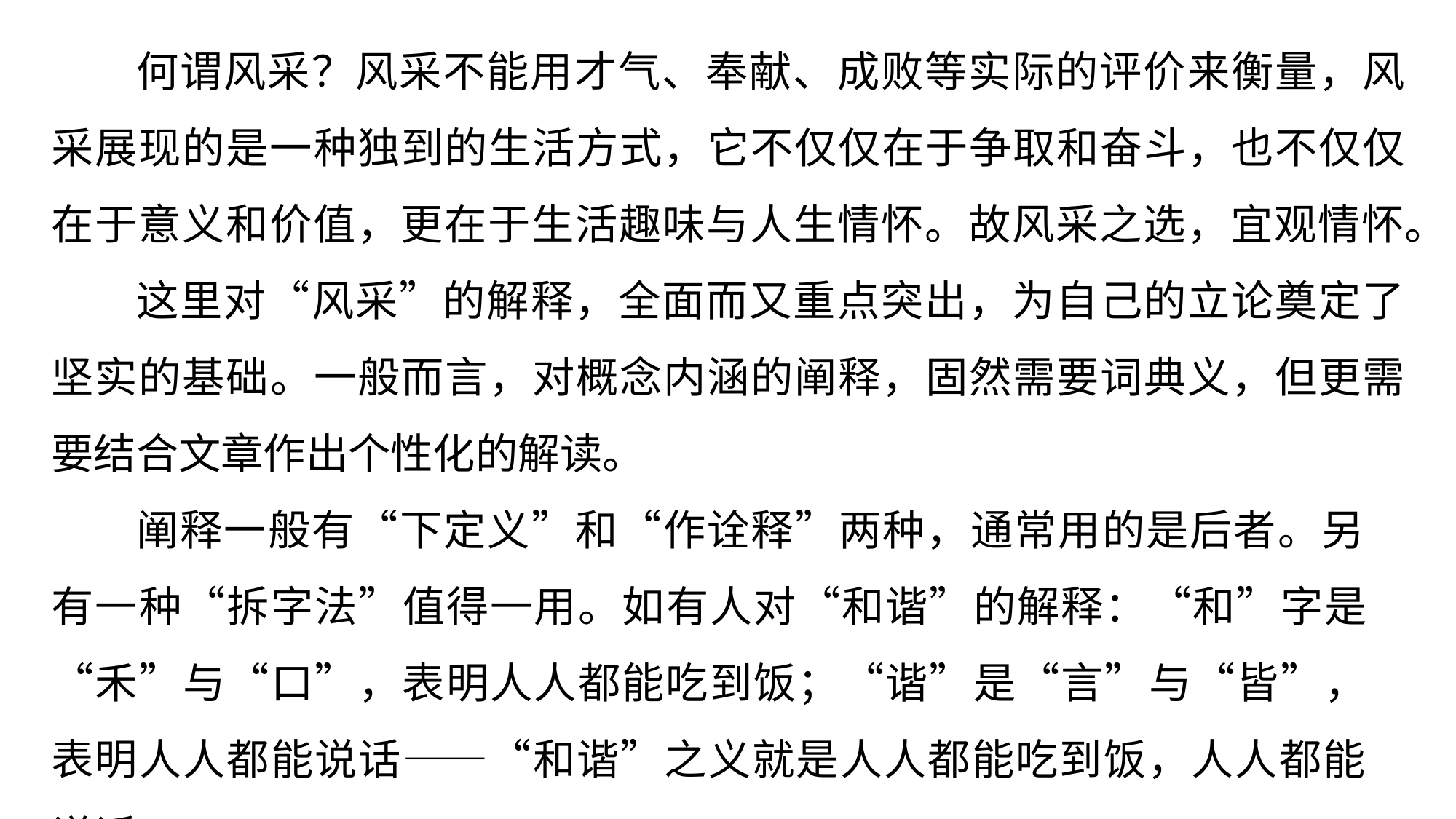

何谓风采？风采不能用才气、奉献、成败等实际的评价来衡量，风采展现的是一种独到的生活方式，它不仅仅在于争取和奋斗，也不仅仅在于意义和价值，更在于生活趣味与人生情怀。故风采之选，宜观情怀。
这里对“风采”的解释，全面而又重点突出，为自己的立论奠定了坚实的基础。一般而言，对概念内涵的阐释，固然需要词典义，但更需要结合文章作出个性化的解读。
阐释一般有“下定义”和“作诠释”两种，通常用的是后者。另有一种“拆字法”值得一用。如有人对“和谐”的解释：“和”字是“禾”与“口”，表明人人都能吃到饭；“谐”是“言”与“皆”，表明人人都能说话——“和谐”之义就是人人都能吃到饭，人人都能说话、